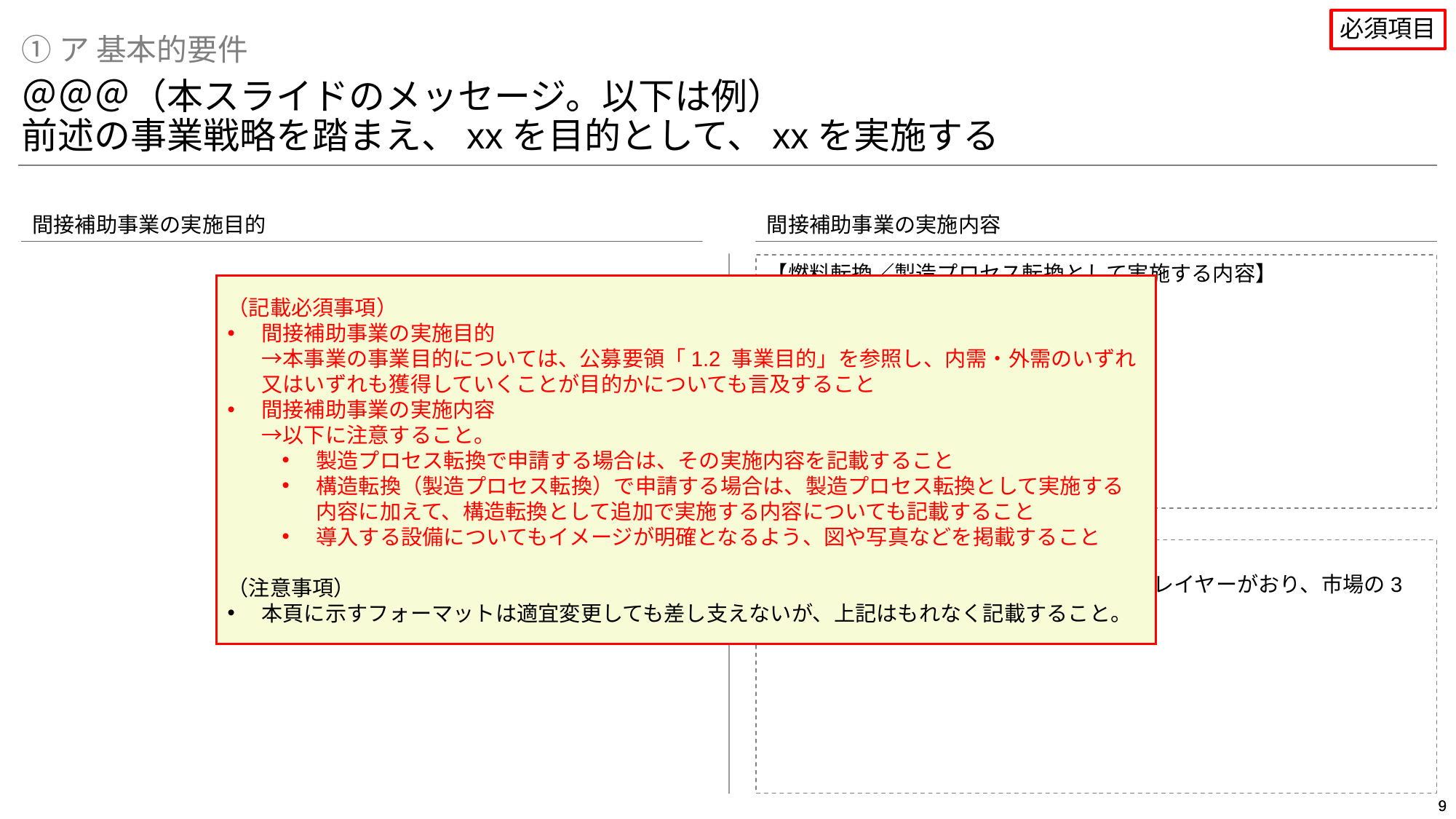

必須項目
①ア 基本的要件
＠＠＠（本スライドのメッセージ。以下は例）
前述の事業戦略を踏まえ、xxを目的として、xxを実施する
間接補助事業の実施目的
間接補助事業の実施内容
【燃料転換／製造プロセス転換として実施する内容】
xxx
（記載必須事項）
間接補助事業の実施目的
→本事業の事業目的については、公募要領「1.2 事業目的」を参照し、内需・外需のいずれ又はいずれも獲得していくことが目的かについても言及すること
間接補助事業の実施内容
→以下に注意すること。
製造プロセス転換で申請する場合は、その実施内容を記載すること
構造転換（製造プロセス転換）で申請する場合は、製造プロセス転換として実施する内容に加えて、構造転換として追加で実施する内容についても記載すること
導入する設備についてもイメージが明確となるよう、図や写真などを掲載すること

（注意事項）
本頁に示すフォーマットは適宜変更しても差し支えないが、上記はもれなく記載すること。
【構造転換として、追加で実施する内容】
XX産業のプレイヤーは○○社ほどプレイヤーがおり、市場の3割を、競合A社が占めている。
xxx